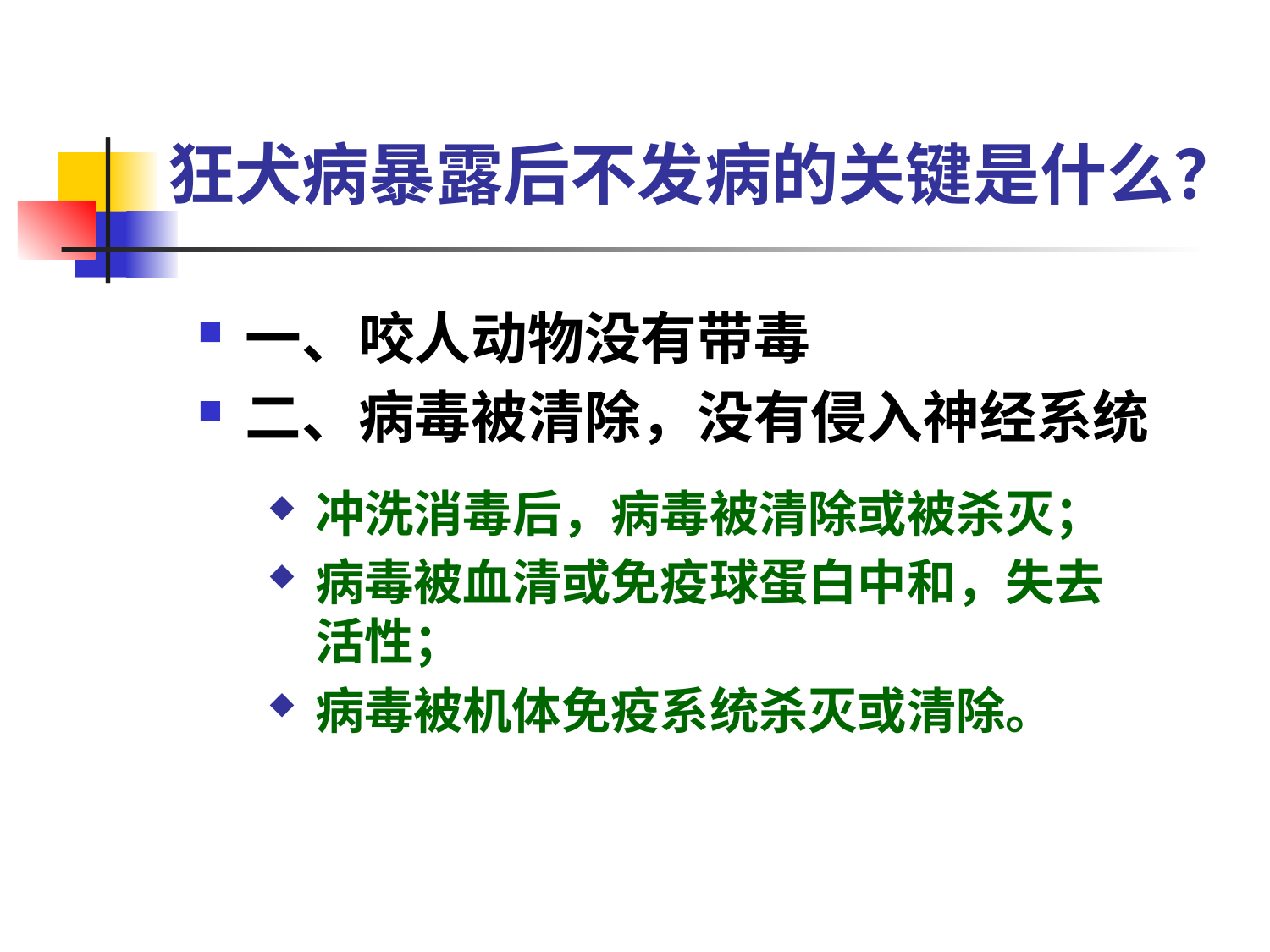

# 狂犬病暴露后不发病的关键是什么？
一、咬人动物没有带毒
二、病毒被清除，没有侵入神经系统
冲洗消毒后，病毒被清除或被杀灭；
病毒被血清或免疫球蛋白中和，失去活性；
病毒被机体免疫系统杀灭或清除。